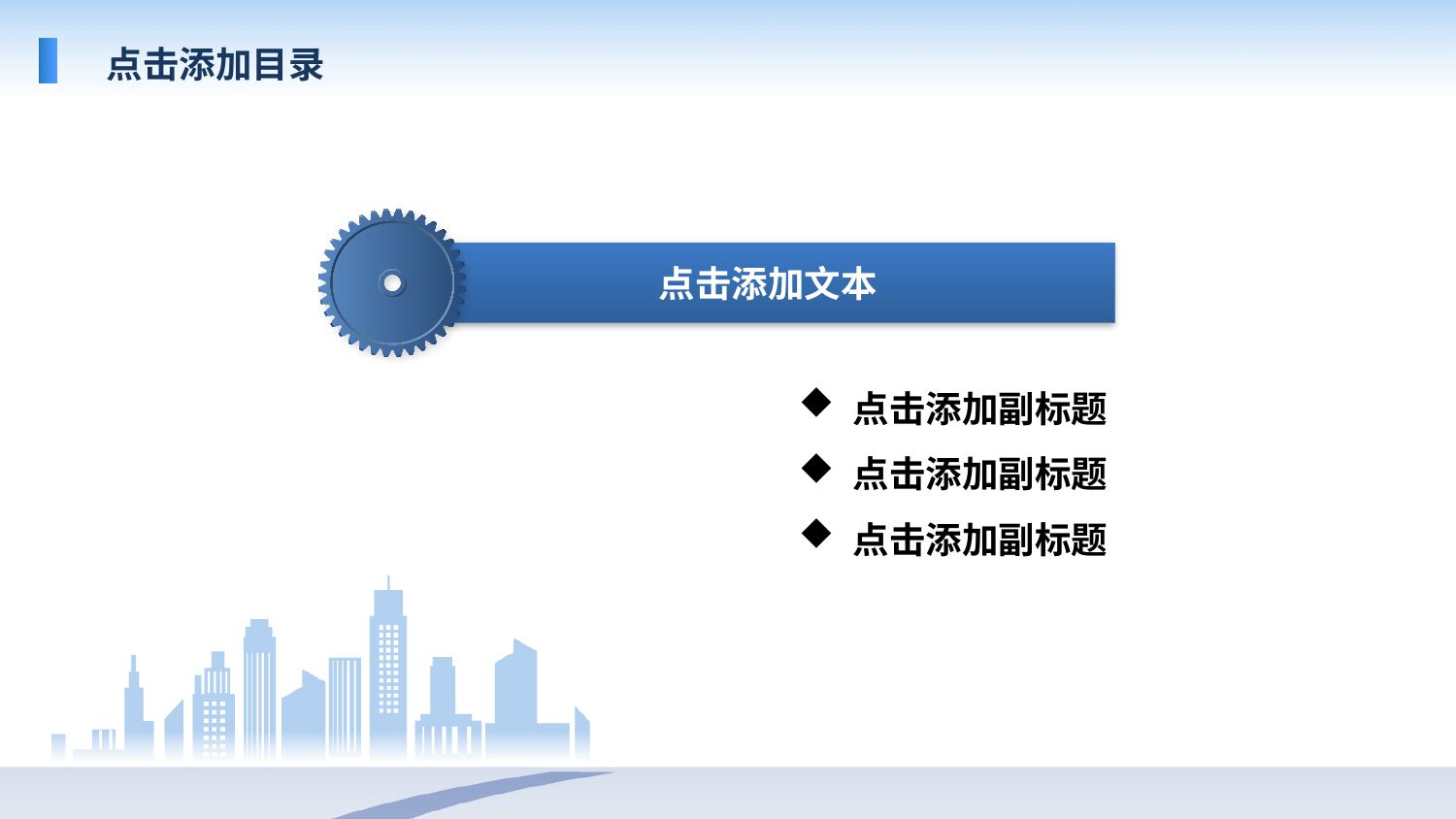

点击添加目录

点击添加文本
点击添加副标题
点击添加副标题
点击添加副标题